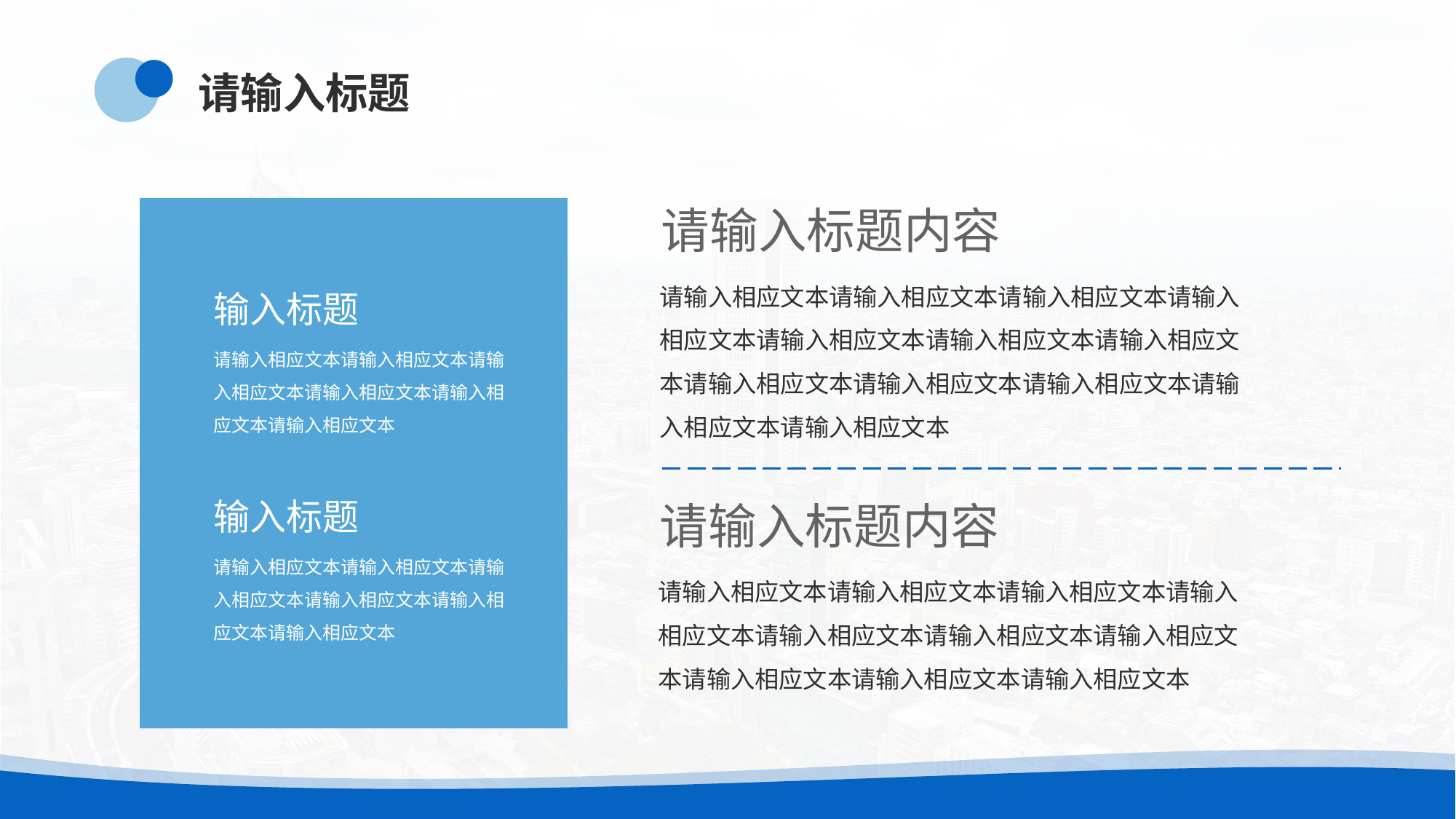

请输入标题
请输入标题内容

请输入相应文本请输入相应文本请输入相应文本请输入相应文本请输入相应文本请输入相应文本请输入相应文本请输入相应文本请输入相应文本请输入相应文本请输入相应文本请输入相应文本
输入标题
请输入相应文本请输入相应文本请输入相应文本请输入相应文本请输入相应文本请输入相应文本
输入标题
请输入标题内容
请输入相应文本请输入相应文本请输入相应文本请输入相应文本请输入相应文本请输入相应文本
请输入相应文本请输入相应文本请输入相应文本请输入相应文本请输入相应文本请输入相应文本请输入相应文本请输入相应文本请输入相应文本请输入相应文本